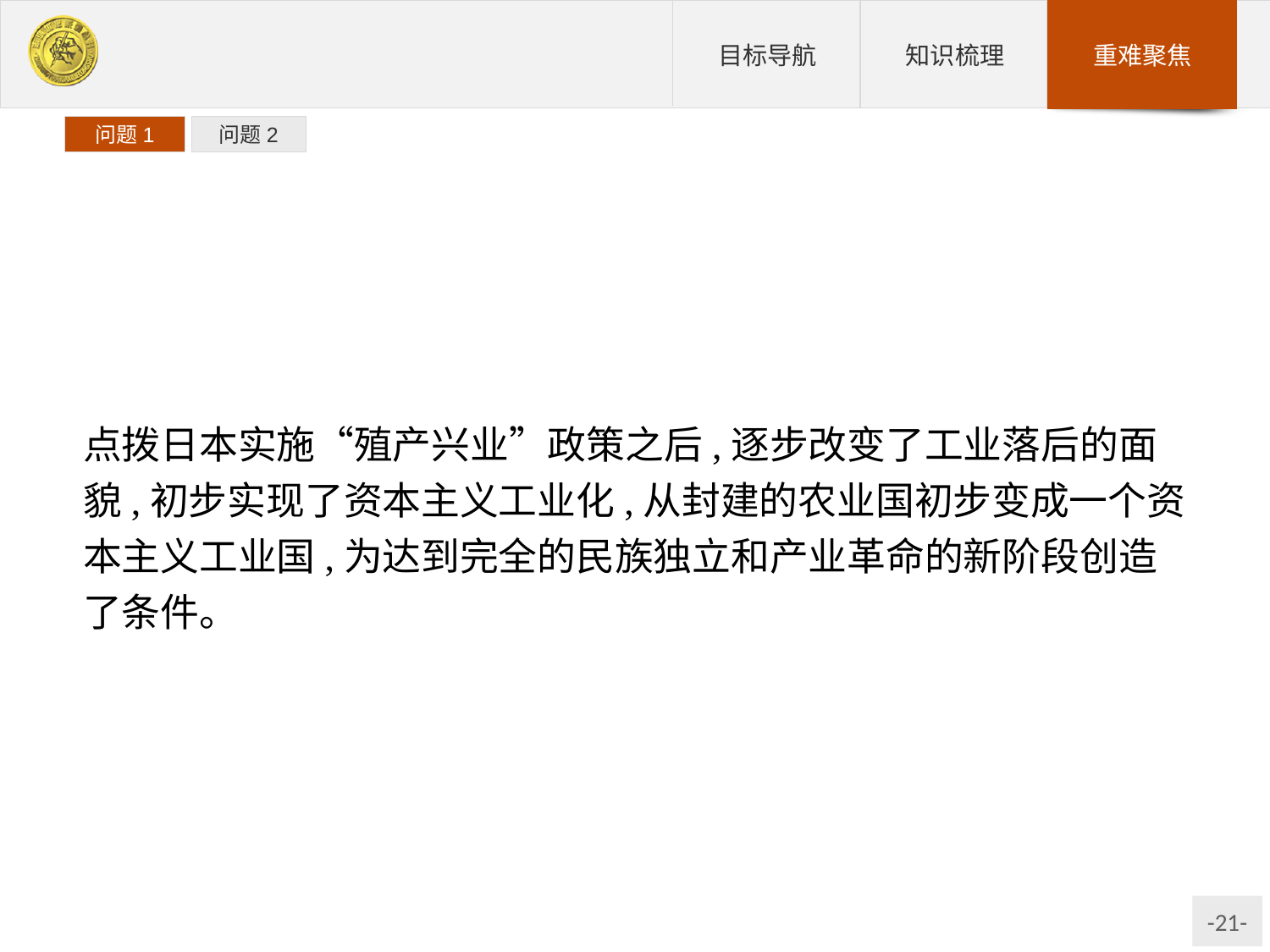

问题1
问题2
点拨日本实施“殖产兴业”政策之后,逐步改变了工业落后的面貌,初步实现了资本主义工业化,从封建的农业国初步变成一个资本主义工业国,为达到完全的民族独立和产业革命的新阶段创造了条件。